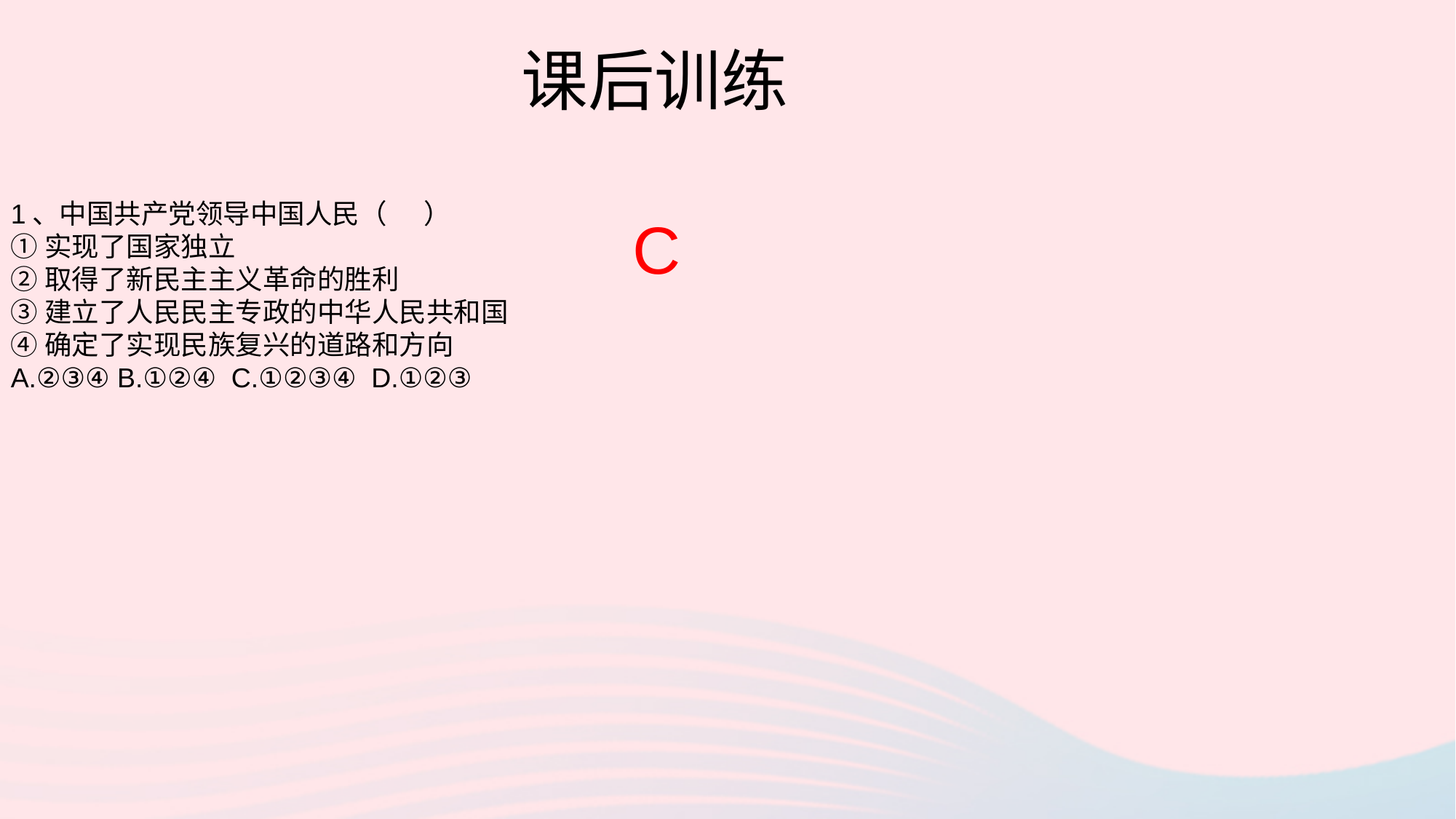

课后训练
1、中国共产党领导中国人民（      ）
①实现了国家独立
②取得了新民主主义革命的胜利
③建立了人民民主专政的中华人民共和国
④确定了实现民族复兴的道路和方向
A.②③④ B.①②④  C.①②③④  D.①②③
C